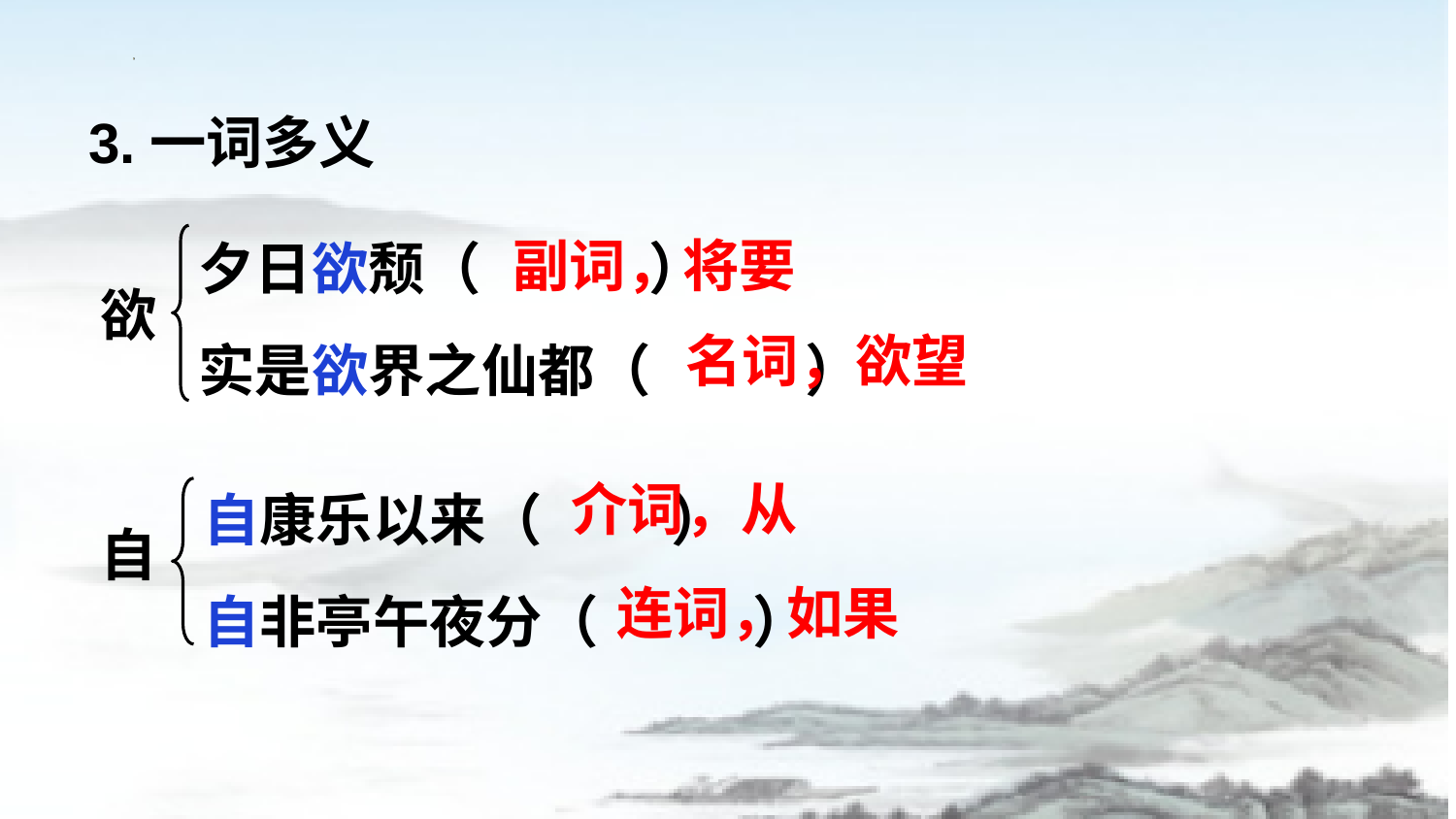

3.一词多义
夕日欲颓（             ）
实是欲界之仙都（            ）
副词，将要

欲
名词，欲望
自康乐以来（          ）
自非亭午夜分（            ）
介词，从

自
连词，如果